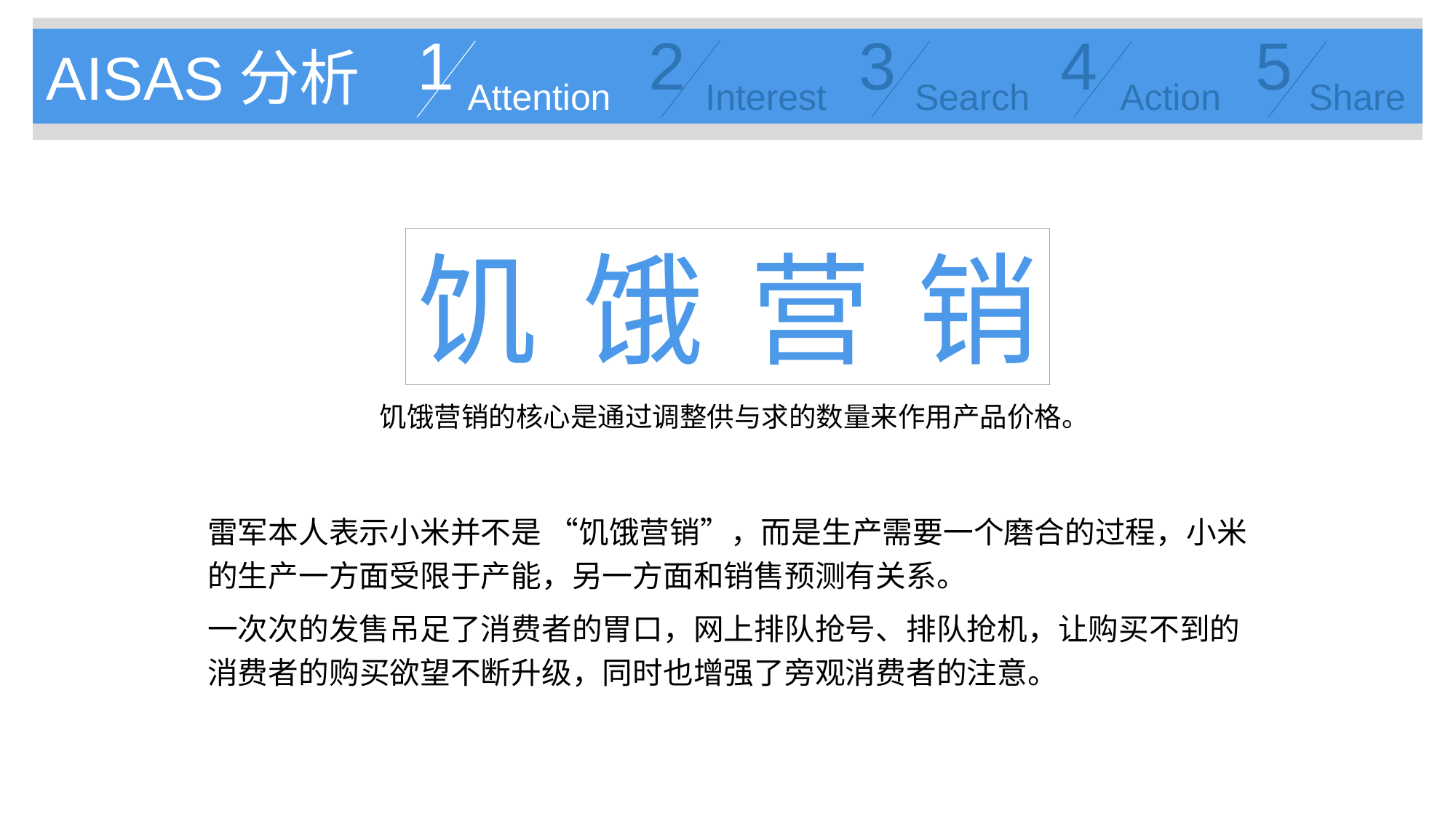

1
Attention
2

Interest
3

Search
4

Action
5

Share

AISAS分析
饥饿营销
饥饿营销的核心是通过调整供与求的数量来作用产品价格。
雷军本人表示小米并不是 “饥饿营销”，而是生产需要一个磨合的过程，小米的生产一方面受限于产能，另一方面和销售预测有关系。
一次次的发售吊足了消费者的胃口，网上排队抢号、排队抢机，让购买不到的消费者的购买欲望不断升级，同时也增强了旁观消费者的注意。